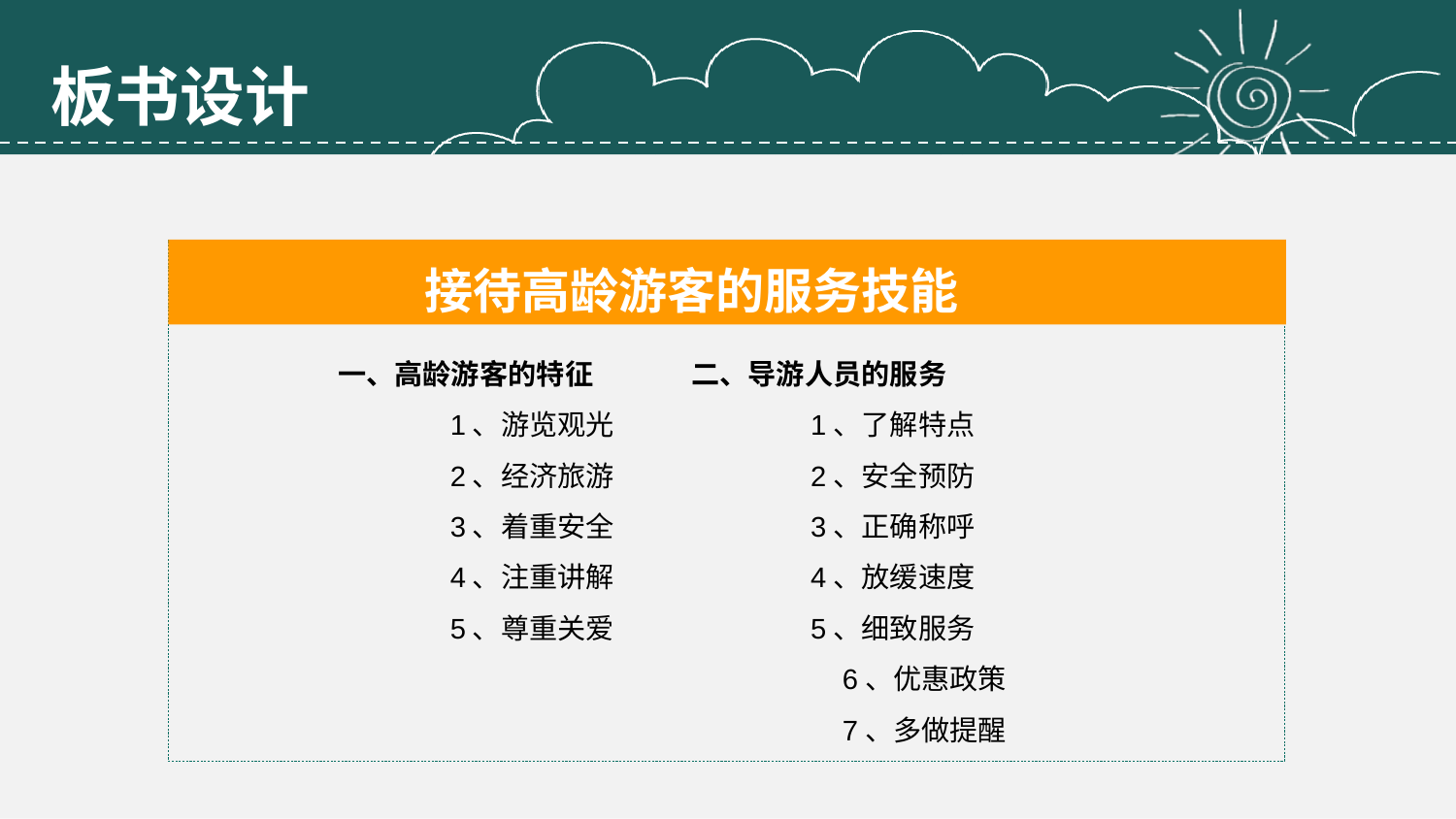

板书设计
接待高龄游客的服务技能

一、高龄游客的特征               二、导游人员的服务
              1、游览观光                              1、了解特点
              2、经济旅游                              2、安全预防
              3、着重安全                              3、正确称呼
              4、注重讲解                              4、放缓速度
              5、尊重关爱                              5、细致服务
                                                               6、优惠政策
                                                               7、多做提醒